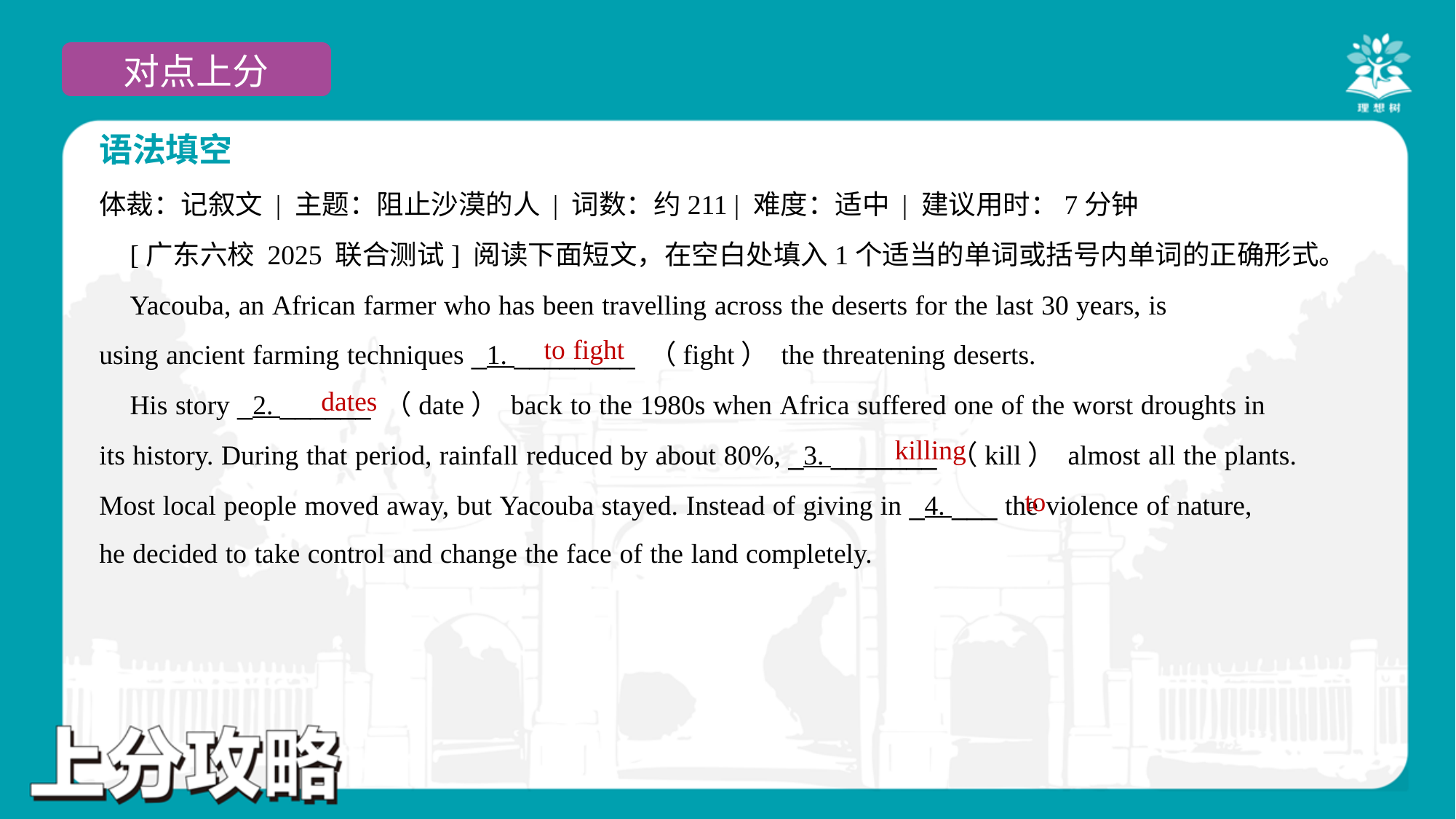

语法填空
体裁：记叙文 | 主题：阻止沙漠的人 | 词数：约211 | 难度：适中 | 建议用时：7分钟
    [广东六校 2025 联合测试] 阅读下面短文，在空白处填入1个适当的单词或括号内单词的正确形式。
    Yacouba, an African farmer who has been travelling across the deserts for the last 30 years, is
using ancient farming techniques _1. ________ （fight） the threatening deserts.
    His story _2. ______ （date） back to the 1980s when Africa suffered one of the worst droughts in
its history. During that period, rainfall reduced by about 80%, _3. _______ （kill） almost all the plants.
Most local people moved away, but Yacouba stayed. Instead of giving in _4. ___ the violence of nature,
he decided to take control and change the face of the land completely.#1.1.2
to fight
dates
killing
to